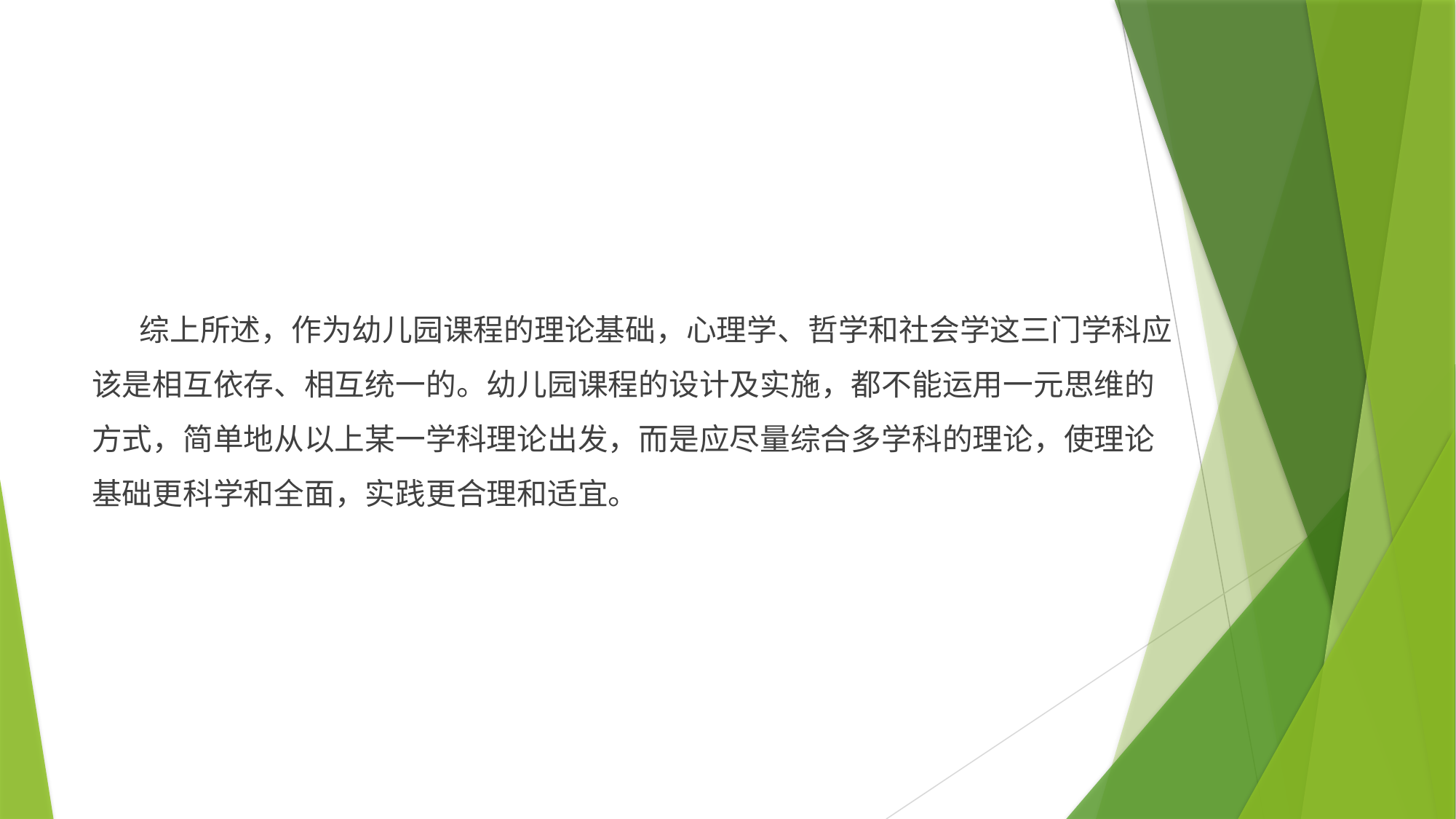

#
      综上所述，作为幼儿园课程的理论基础，心理学、哲学和社会学这三门学科应该是相互依存、相互统一的。幼儿园课程的设计及实施，都不能运用一元思维的方式，简单地从以上某一学科理论出发，而是应尽量综合多学科的理论，使理论基础更科学和全面，实践更合理和适宜。